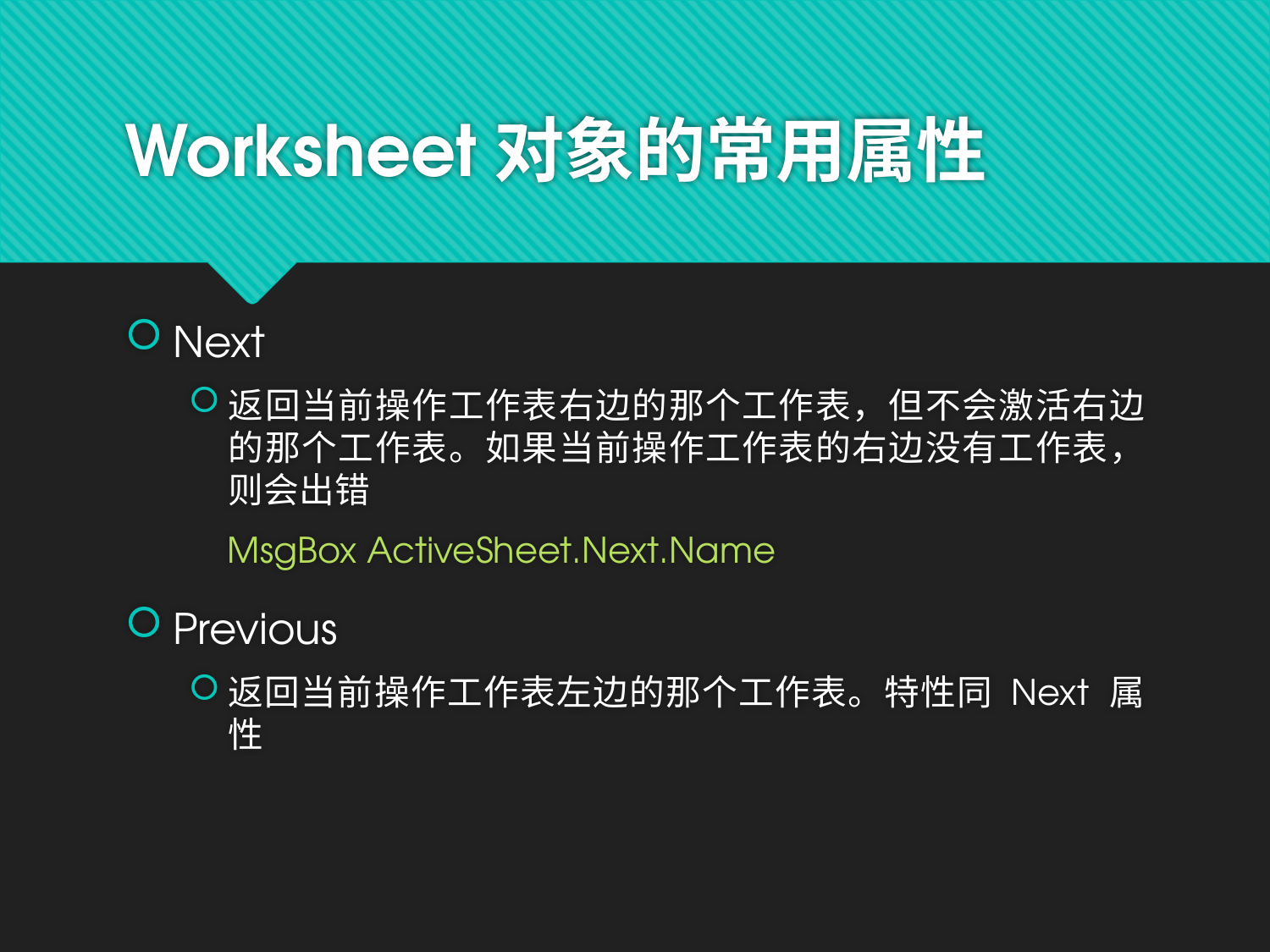

# Worksheet对象的常用属性
Next
返回当前操作工作表右边的那个工作表，但不会激活右边的那个工作表。如果当前操作工作表的右边没有工作表，则会出错
    MsgBox ActiveSheet.Next.Name
Previous
返回当前操作工作表左边的那个工作表。特性同 Next 属性